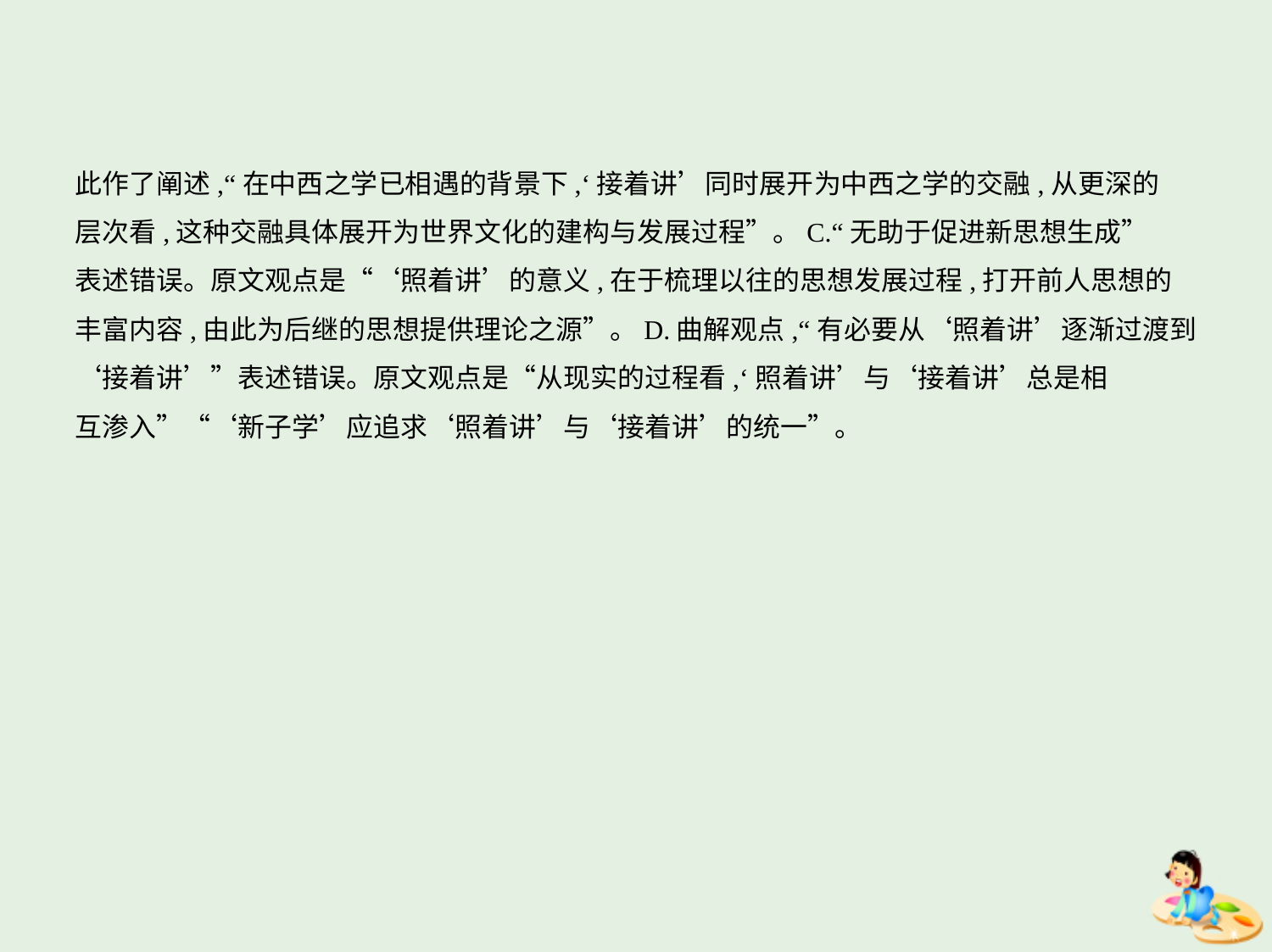

此作了阐述,“在中西之学已相遇的背景下,‘接着讲’同时展开为中西之学的交融,从更深的
层次看,这种交融具体展开为世界文化的建构与发展过程”。C.“无助于促进新思想生成”
表述错误。原文观点是“‘照着讲’的意义,在于梳理以往的思想发展过程,打开前人思想的
丰富内容,由此为后继的思想提供理论之源”。D.曲解观点,“有必要从‘照着讲’逐渐过渡到‘接着讲’”表述错误。原文观点是“从现实的过程看,‘照着讲’与‘接着讲’总是相
互渗入”“‘新子学’应追求‘照着讲’与‘接着讲’的统一”。